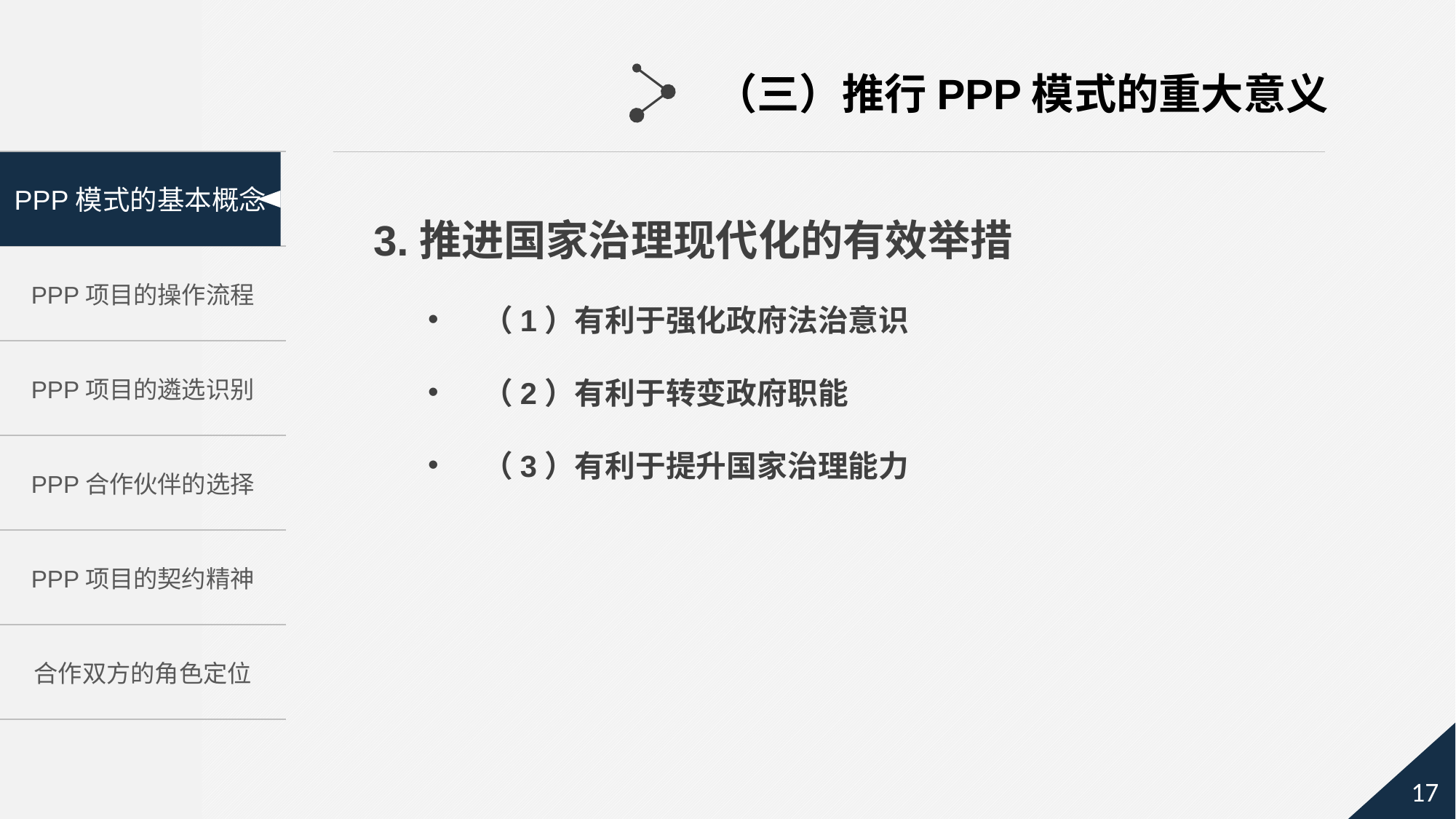

（三）推行PPP模式的重大意义
3.推进国家治理现代化的有效举措

（1）有利于强化政府法治意识

（2）有利于转变政府职能

（3）有利于提升国家治理能力